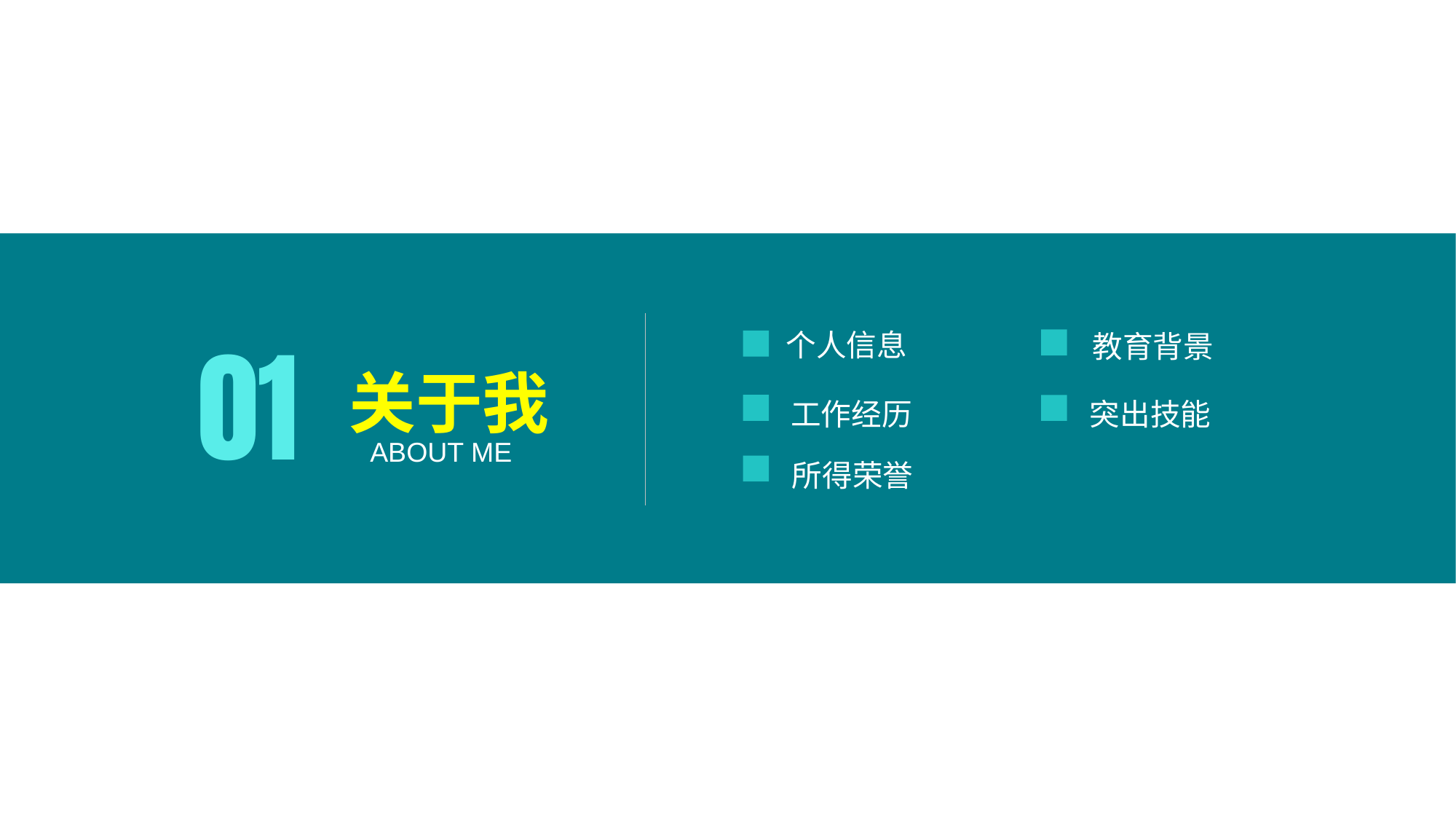

个人信息
教育背景
关于我

01
工作经历
突出技能

ABOUT ME
所得荣誉